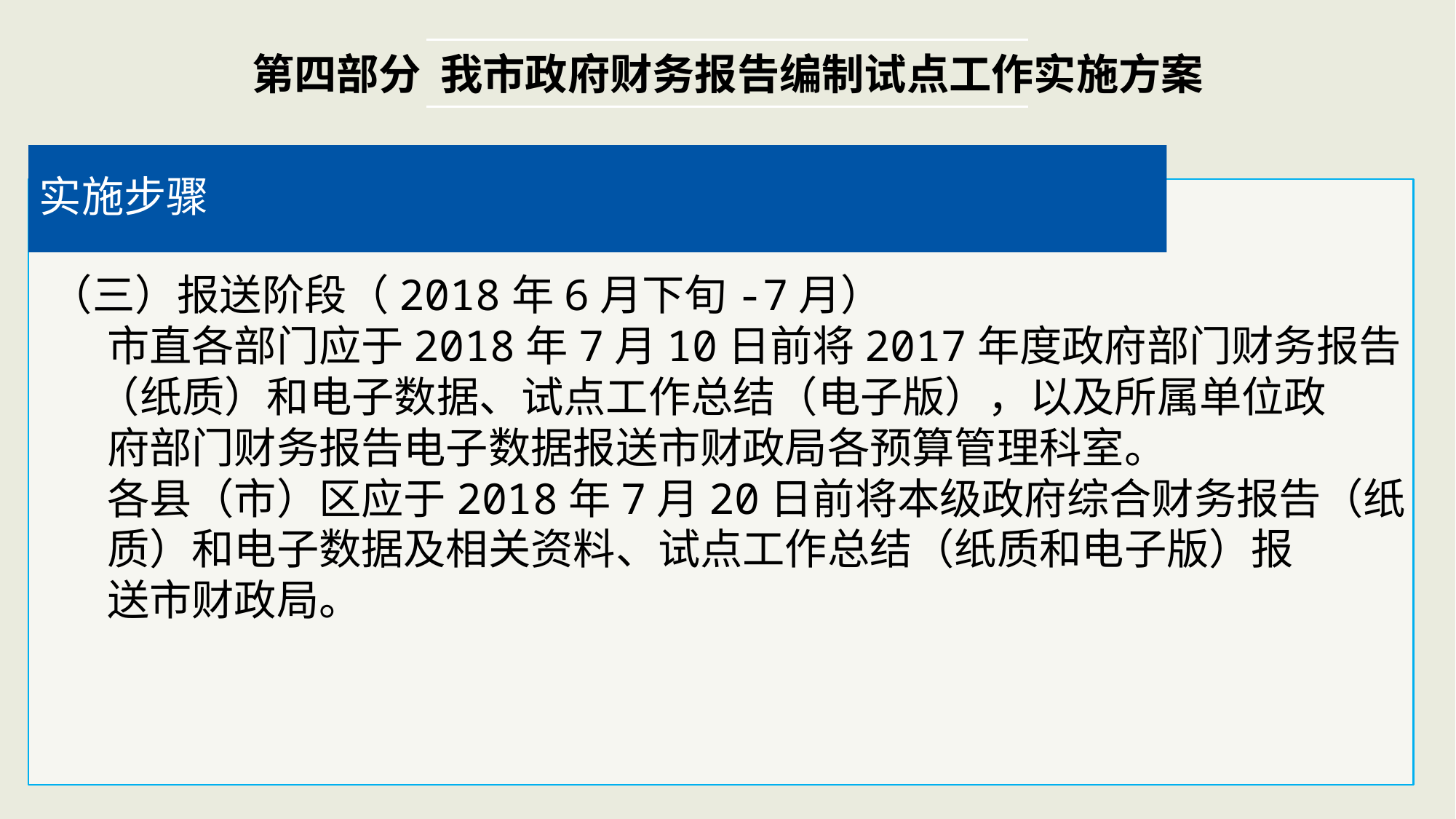

第四部分  我市政府财务报告编制试点工作实施方案

实施步骤

 （三）报送阶段（2018年6月下旬-7月）
       市直各部门应于2018年7月10日前将2017年度政府部门财务报告
      （纸质）和电子数据、试点工作总结（电子版），以及所属单位政
       府部门财务报告电子数据报送市财政局各预算管理科室。
       各县（市）区应于2018年7月20日前将本级政府综合财务报告（纸
       质）和电子数据及相关资料、试点工作总结（纸质和电子版）报
       送市财政局。
127